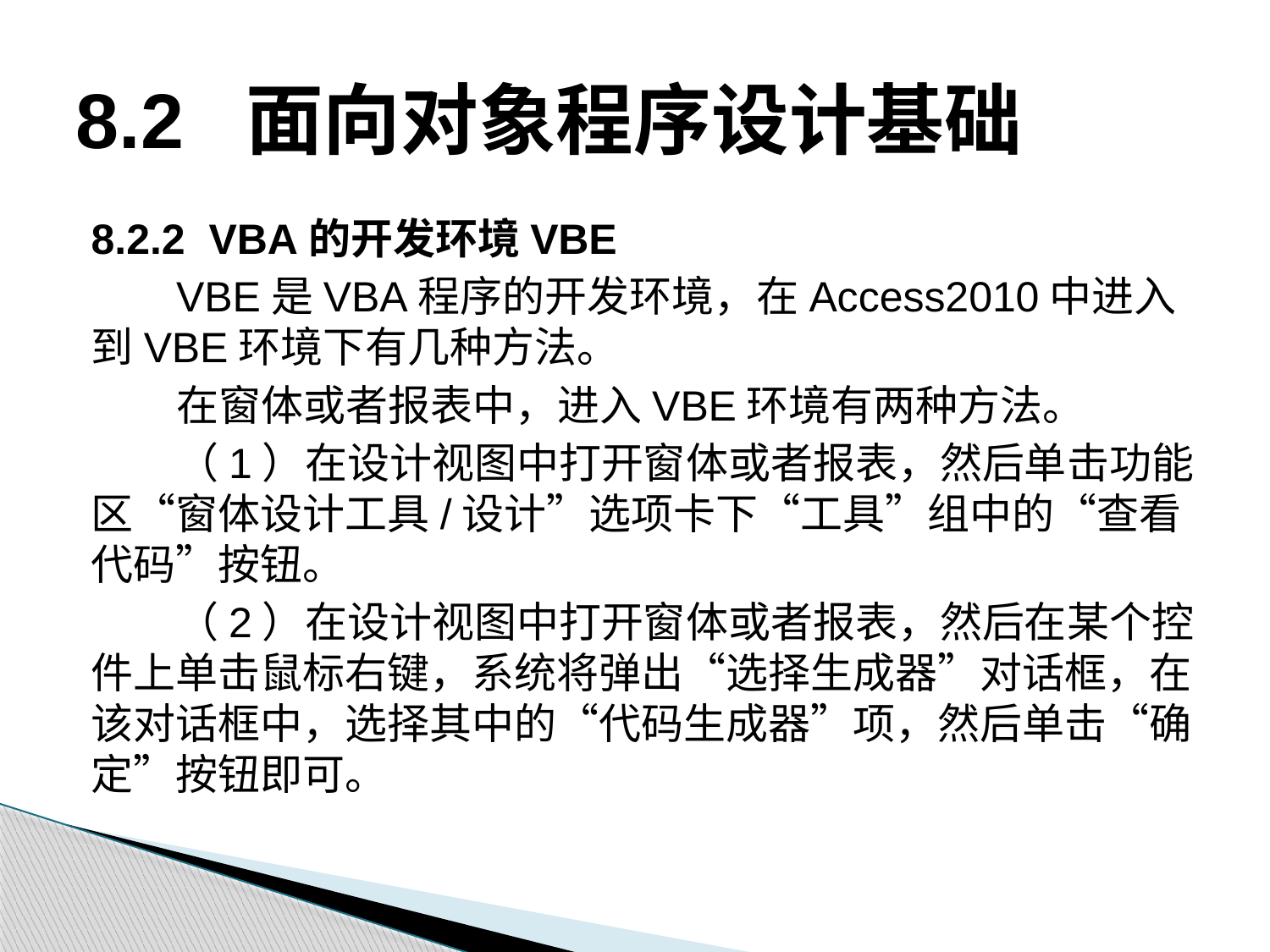

# 8.2  面向对象程序设计基础
8.2.2  VBA的开发环境VBE
VBE是VBA程序的开发环境，在Access2010中进入到VBE环境下有几种方法。
在窗体或者报表中，进入VBE环境有两种方法。
（1）在设计视图中打开窗体或者报表，然后单击功能区“窗体设计工具/设计”选项卡下“工具”组中的“查看代码”按钮。
（2）在设计视图中打开窗体或者报表，然后在某个控件上单击鼠标右键，系统将弹出“选择生成器”对话框，在该对话框中，选择其中的“代码生成器”项，然后单击“确定”按钮即可。